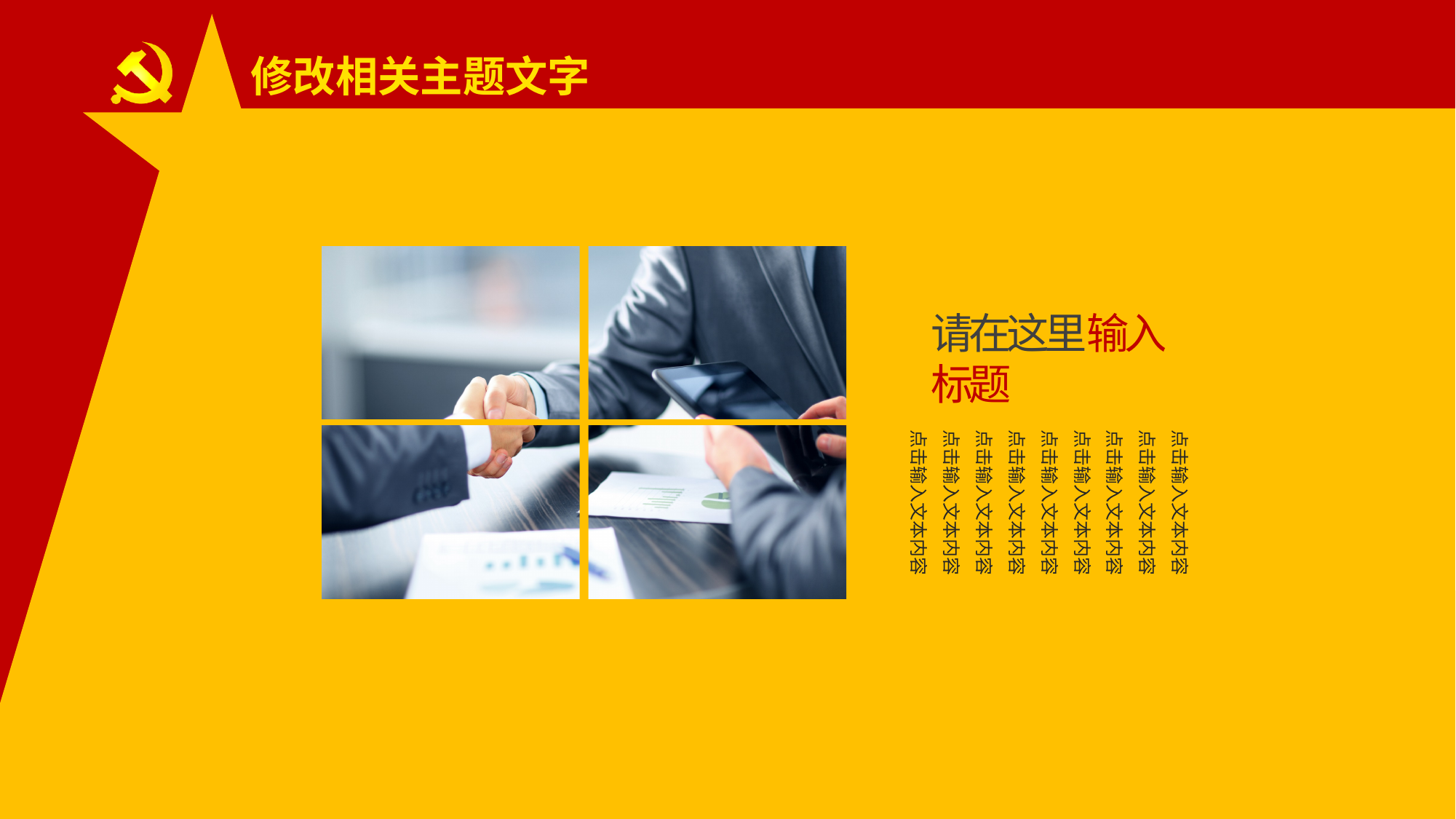

修改相关主题文字

请在这里输入标题
点击输入文本内容点击输入文本内容点击输入文本内容点击输入文本内容点击输入文本内容点击输入文本内容点击输入文本内容点击输入文本内容点击输入文本内容